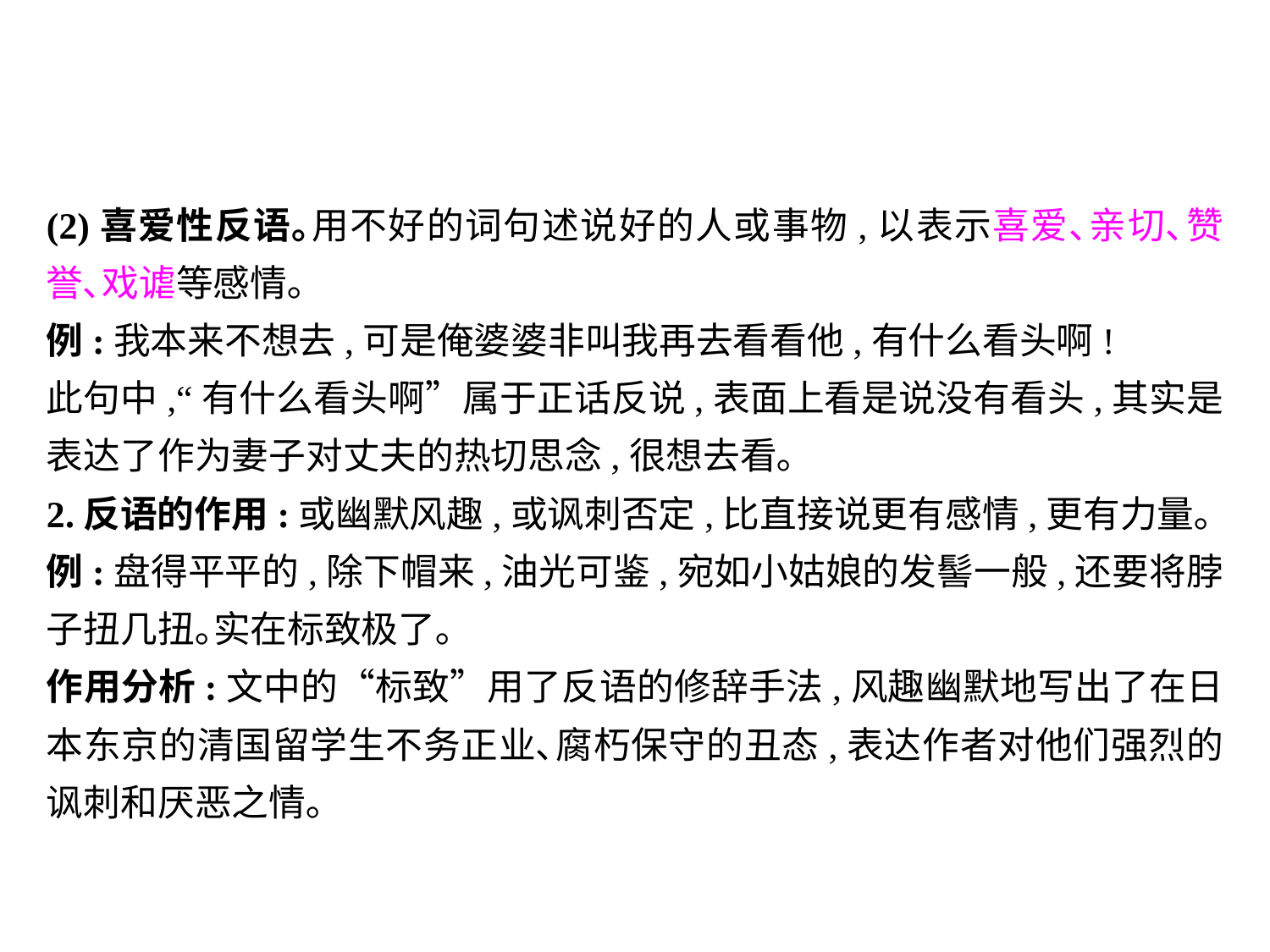

(2)喜爱性反语｡用不好的词句述说好的人或事物,以表示喜爱､亲切､赞誉､戏谑等感情｡
例:我本来不想去,可是俺婆婆非叫我再去看看他,有什么看头啊!
此句中,“有什么看头啊”属于正话反说,表面上看是说没有看头,其实是表达了作为妻子对丈夫的热切思念,很想去看｡
2.反语的作用:或幽默风趣,或讽刺否定,比直接说更有感情,更有力量｡
例:盘得平平的,除下帽来,油光可鉴,宛如小姑娘的发髻一般,还要将脖子扭几扭｡实在标致极了｡
作用分析:文中的“标致”用了反语的修辞手法,风趣幽默地写出了在日本东京的清国留学生不务正业､腐朽保守的丑态,表达作者对他们强烈的讽刺和厌恶之情｡